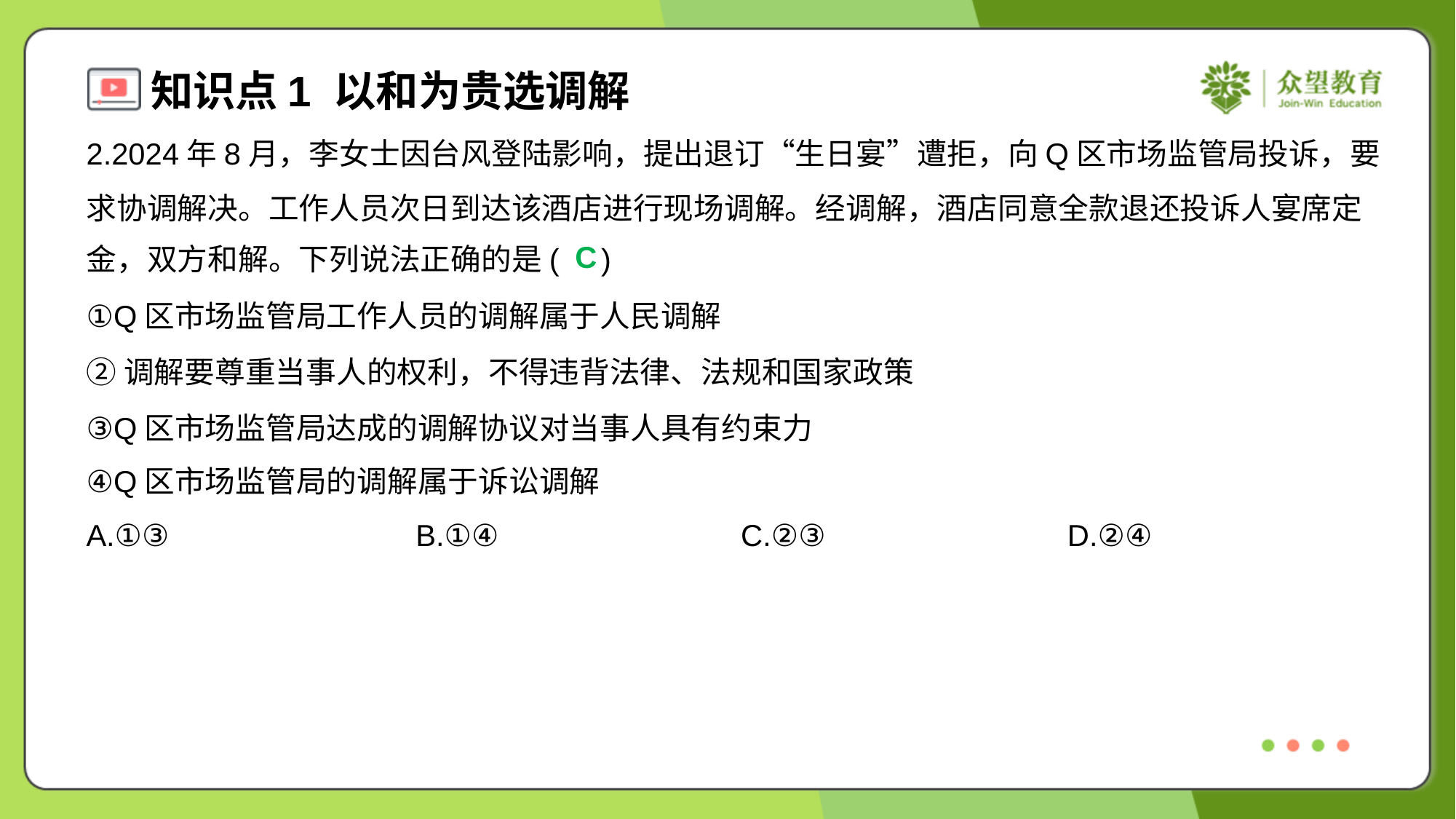

2.2024年8月，李女士因台风登陆影响，提出退订“生日宴”遭拒，向Q区市场监管局投诉，要
求协调解决。工作人员次日到达该酒店进行现场调解。经调解，酒店同意全款退还投诉人宴席定
金，双方和解。下列说法正确的是(     )
C
①Q区市场监管局工作人员的调解属于人民调解
②调解要尊重当事人的权利，不得违背法律、法规和国家政策
③Q区市场监管局达成的调解协议对当事人具有约束力
④Q区市场监管局的调解属于诉讼调解
A.①③	B.①④	C.②③	D.②④